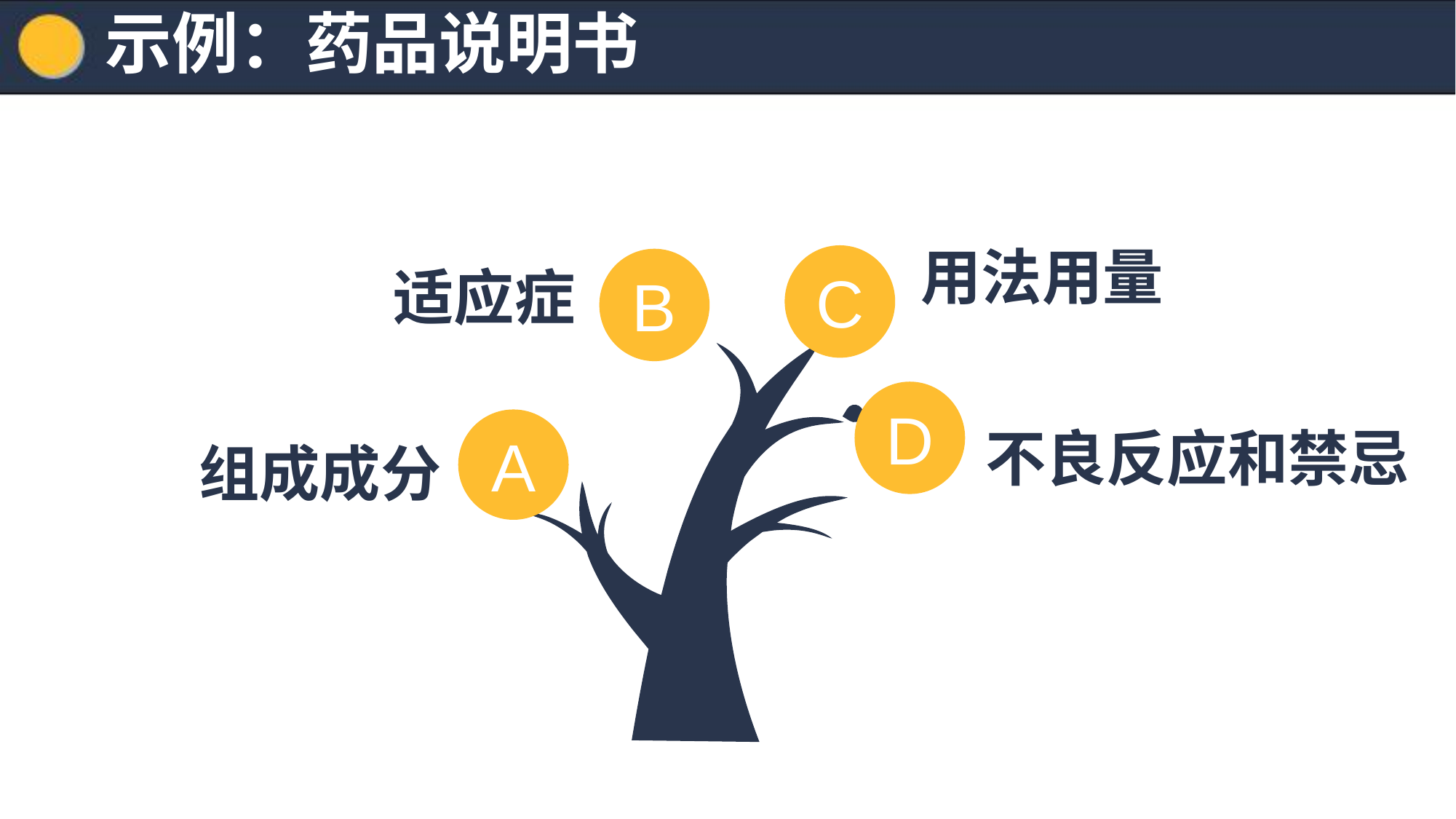

示例：药品说明书
用法用量
适应症

C

B

D

不良反应和禁忌

A
组成成分